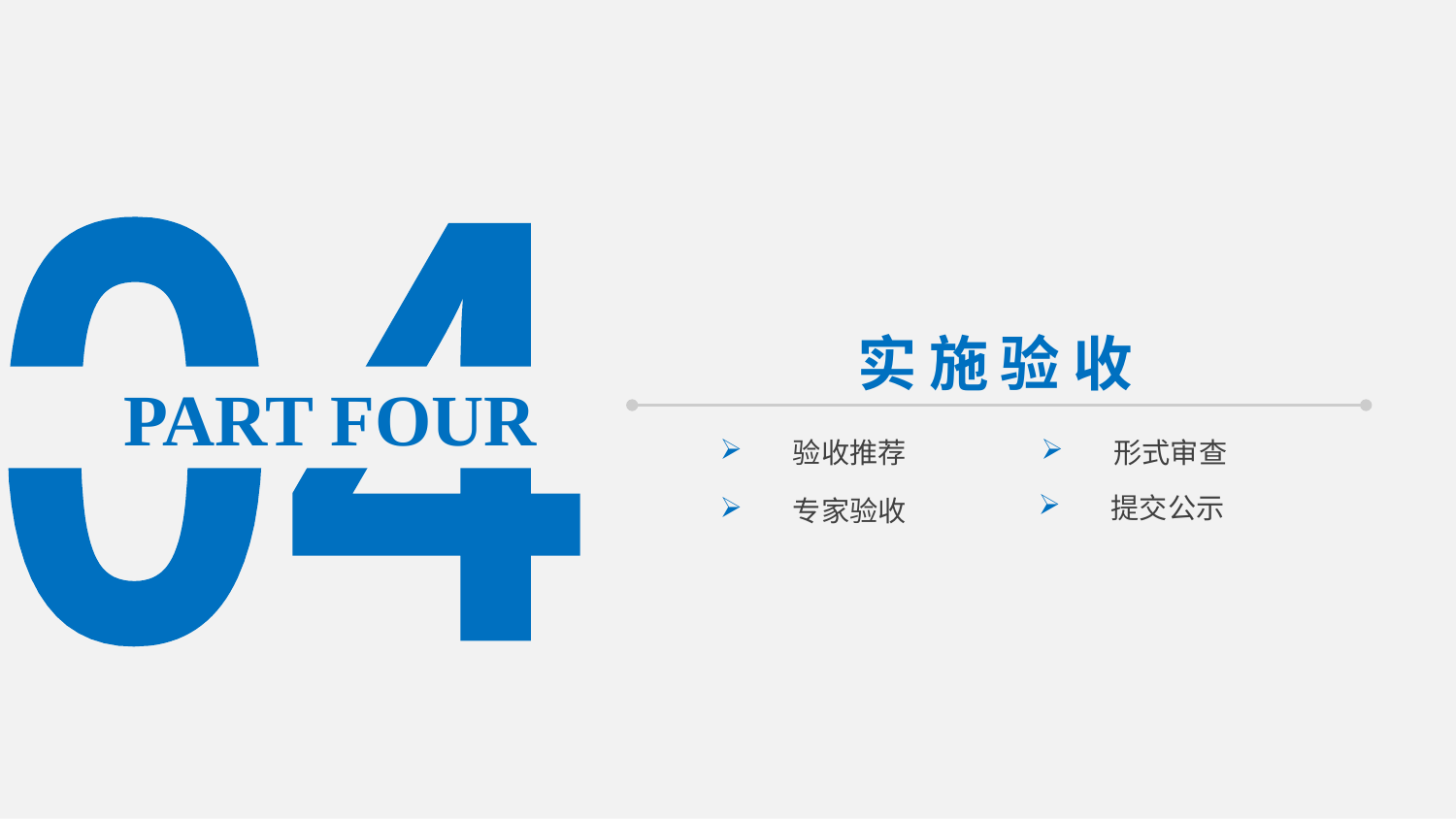

04
实施验收
      PART FOUR
形式审查
验收推荐
提交公示
专家验收